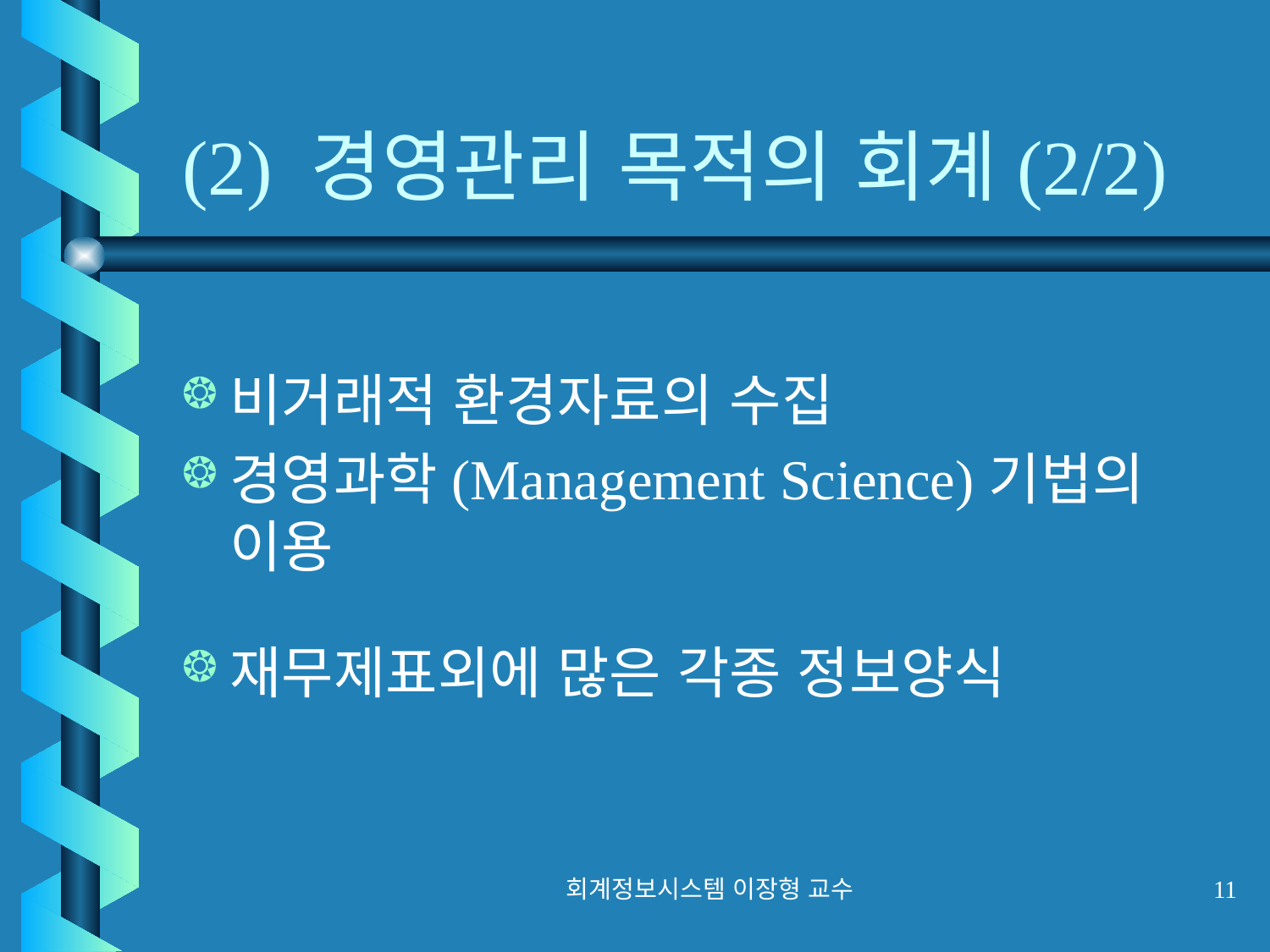

# (2) 경영관리 목적의 회계(2/2)
비거래적 환경자료의 수집
경영과학(Management Science)기법의   이용
재무제표외에 많은 각종 정보양식
회계정보시스템 이장형 교수
11